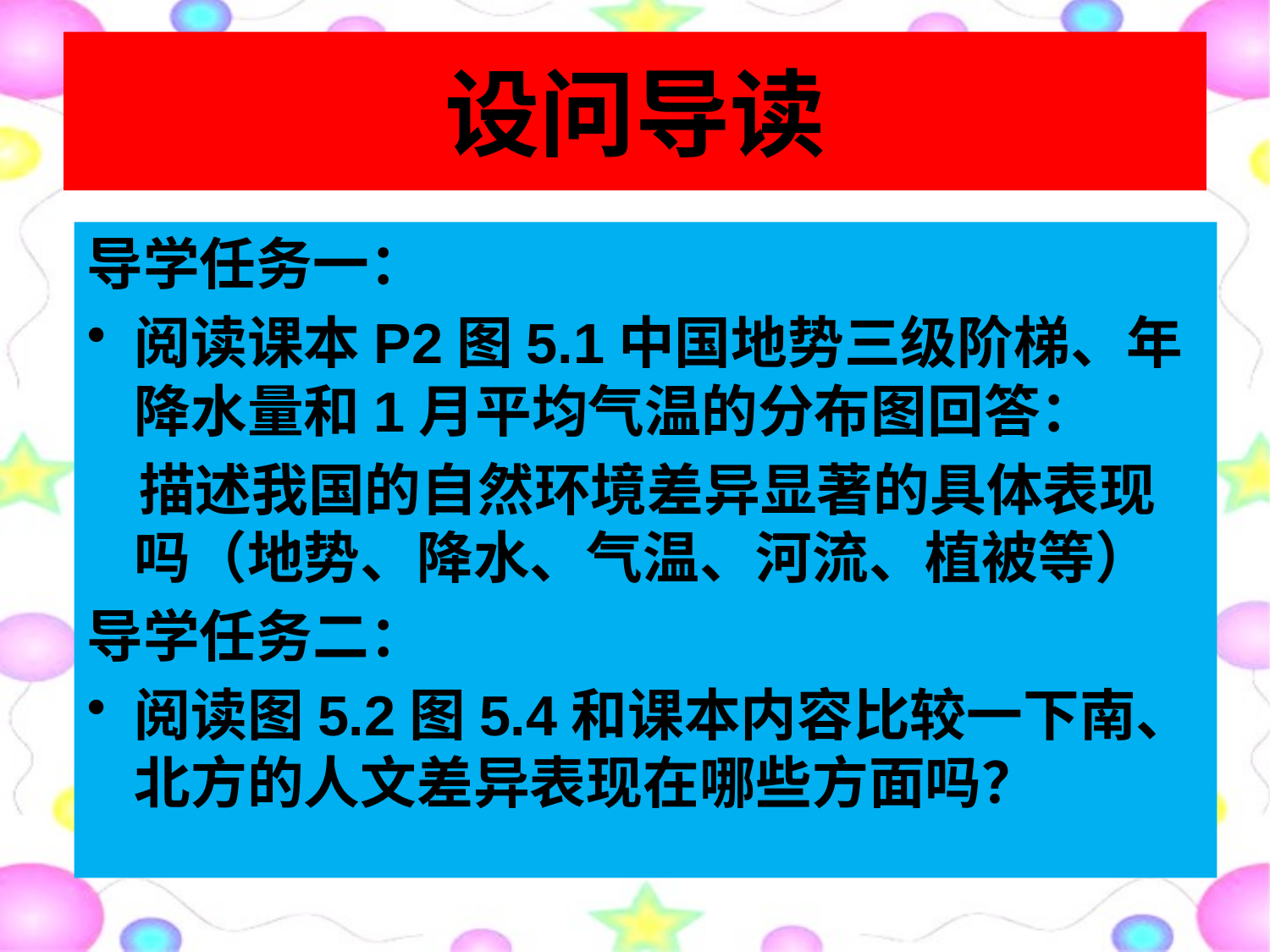

# 设问导读
导学任务一：
阅读课本P2图5.1中国地势三级阶梯、年降水量和1月平均气温的分布图回答：
   描述我国的自然环境差异显著的具体表现吗（地势、降水、气温、河流、植被等）
导学任务二：
阅读图5.2图5.4和课本内容比较一下南、北方的人文差异表现在哪些方面吗？